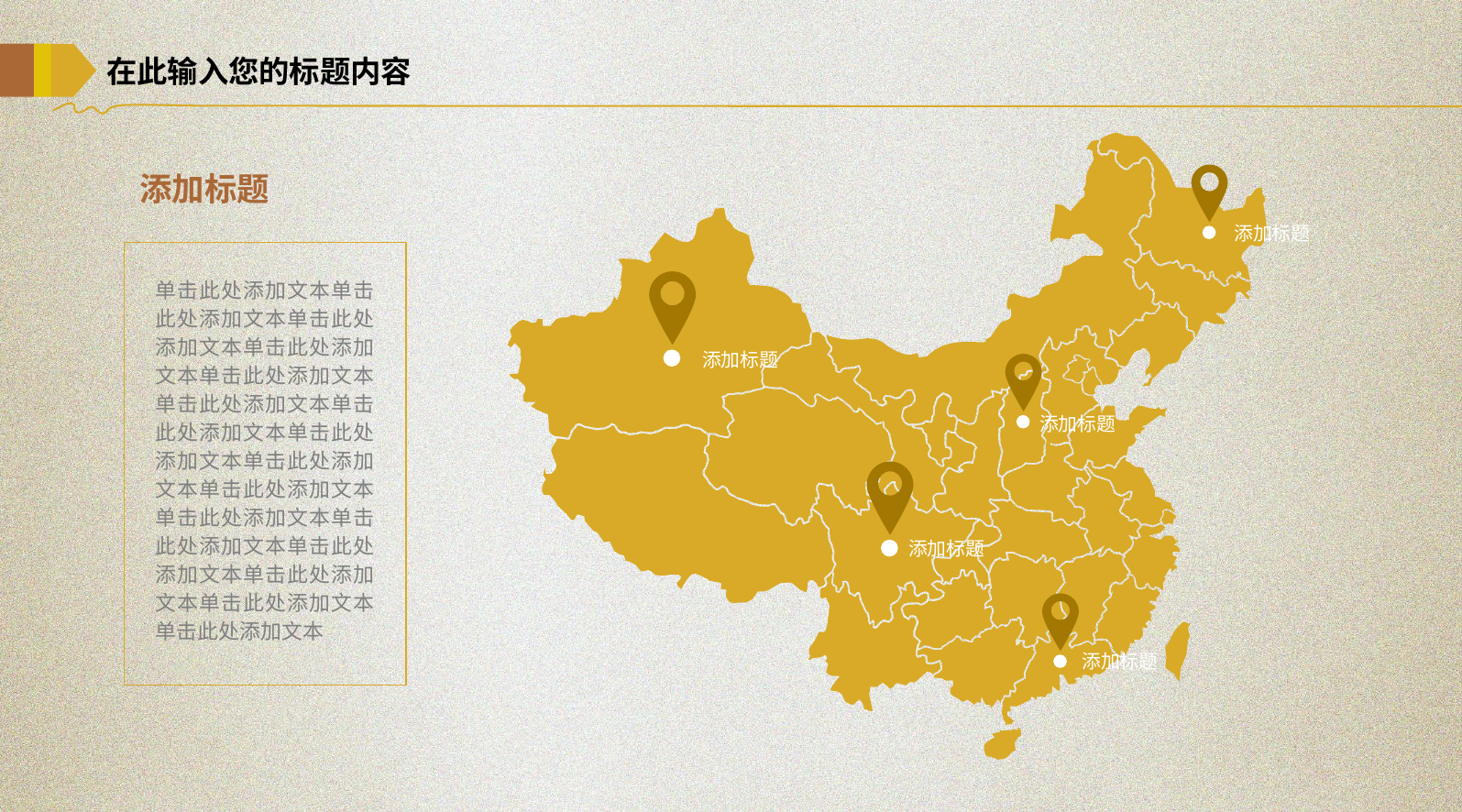

在此输入您的标题内容

添加标题

添加标题

单击此处添加文本单击此处添加文本单击此处添加文本单击此处添加文本单击此处添加文本单击此处添加文本单击此处添加文本单击此处添加文本单击此处添加文本单击此处添加文本单击此处添加文本单击此处添加文本单击此处添加文本单击此处添加文本单击此处添加文本单击此处添加文本
添加标题

添加标题

添加标题

添加标题